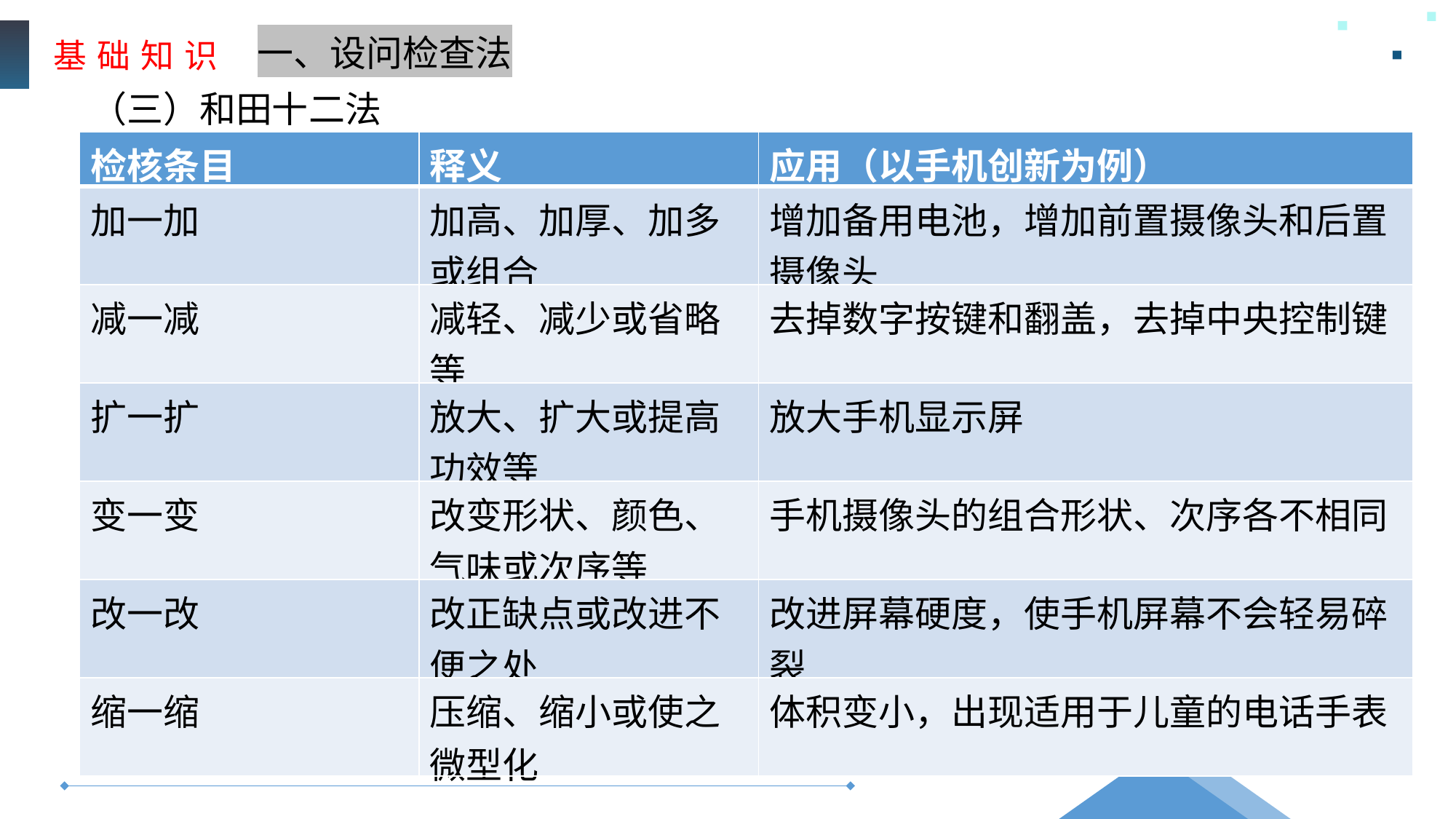

基 础 知 识

一、设问检查法
（三）和田十二法

| 检核条目 | 释义 | 应用（以手机创新为例） |
| --- | --- | --- |
| 加一加 | 加高、加厚、加多或组合 | 增加备用电池，增加前置摄像头和后置摄像头 |
| 减一减 | 减轻、减少或省略等 | 去掉数字按键和翻盖，去掉中央控制键 |
| 扩一扩 | 放大、扩大或提高功效等 | 放大手机显示屏 |
| 变一变 | 改变形状、颜色、气味或次序等 | 手机摄像头的组合形状、次序各不相同 |
| 改一改 | 改正缺点或改进不便之处 | 改进屏幕硬度，使手机屏幕不会轻易碎裂 |
| 缩一缩 | 压缩、缩小或使之微型化 | 体积变小，出现适用于儿童的电话手表 |